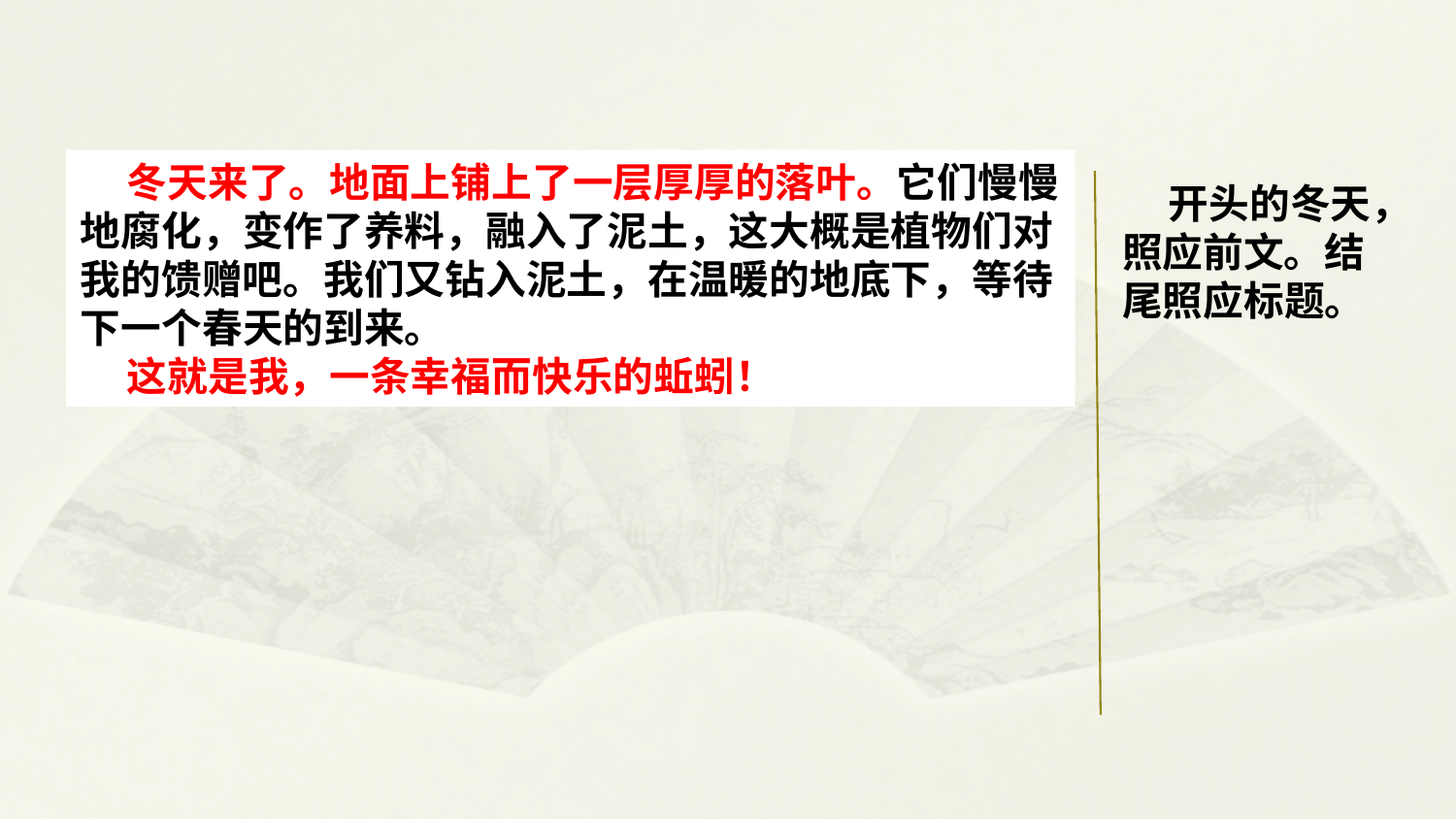

冬天来了。地面上铺上了一层厚厚的落叶。它们慢慢地腐化，变作了养料，融入了泥土，这大概是植物们对我的馈赠吧。我们又钻入泥土，在温暖的地底下，等待下一个春天的到来。
    这就是我，一条幸福而快乐的蚯蚓！
    开头的冬天，照应前文。结尾照应标题。